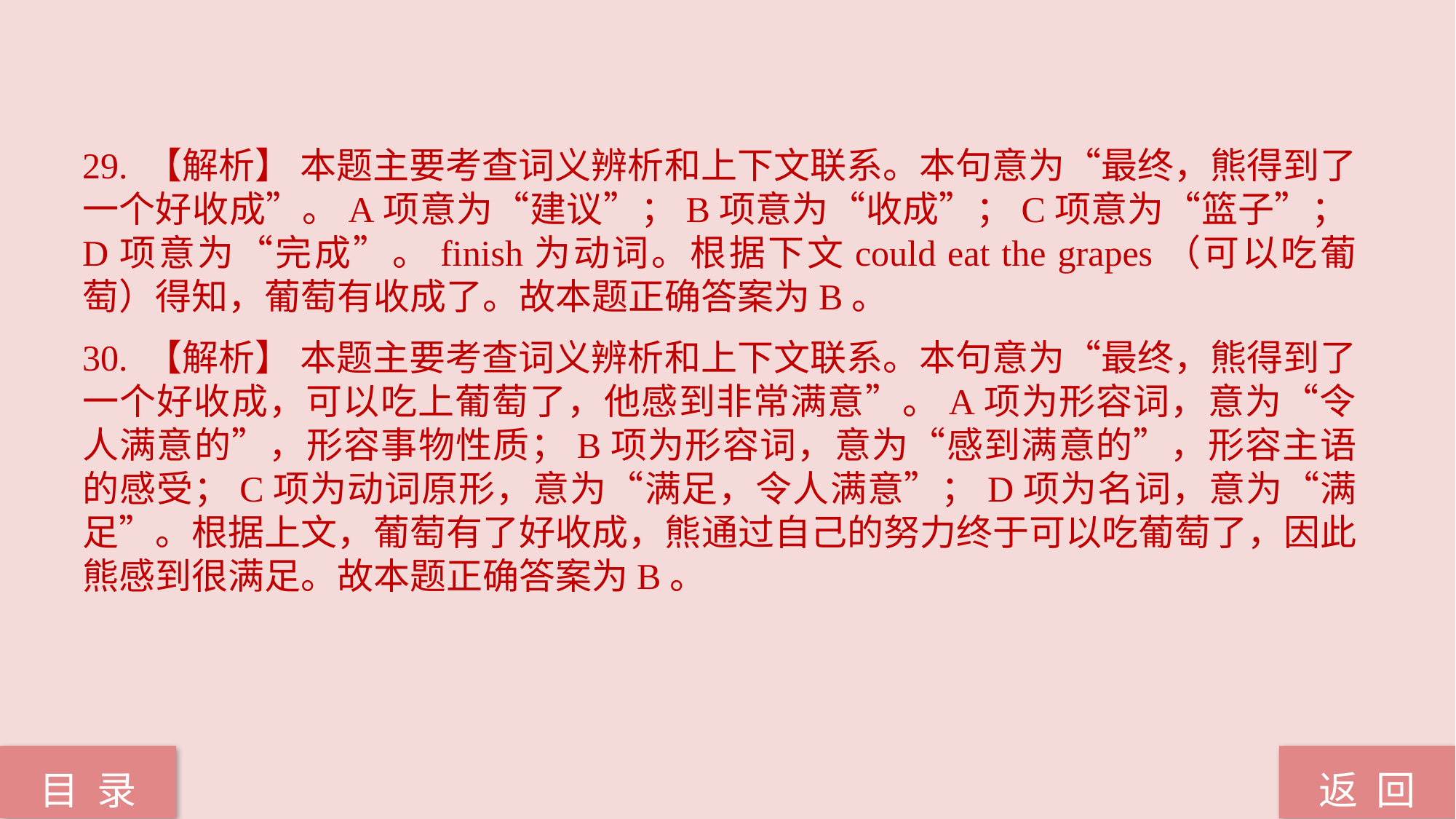

29. 【解析】 本题主要考查词义辨析和上下文联系。本句意为“最终，熊得到了一个好收成”。A项意为“建议”；B项意为“收成”；C项意为“篮子”；D项意为“完成”。finish为动词。根据下文could eat the grapes（可以吃葡萄）得知，葡萄有收成了。故本题正确答案为B。
30. 【解析】 本题主要考查词义辨析和上下文联系。本句意为“最终，熊得到了一个好收成，可以吃上葡萄了，他感到非常满意”。A项为形容词，意为“令人满意的”，形容事物性质；B项为形容词，意为“感到满意的”，形容主语的感受；C项为动词原形，意为“满足，令人满意”；D项为名词，意为“满足”。根据上文，葡萄有了好收成，熊通过自己的努力终于可以吃葡萄了，因此熊感到很满足。故本题正确答案为B。
返  回